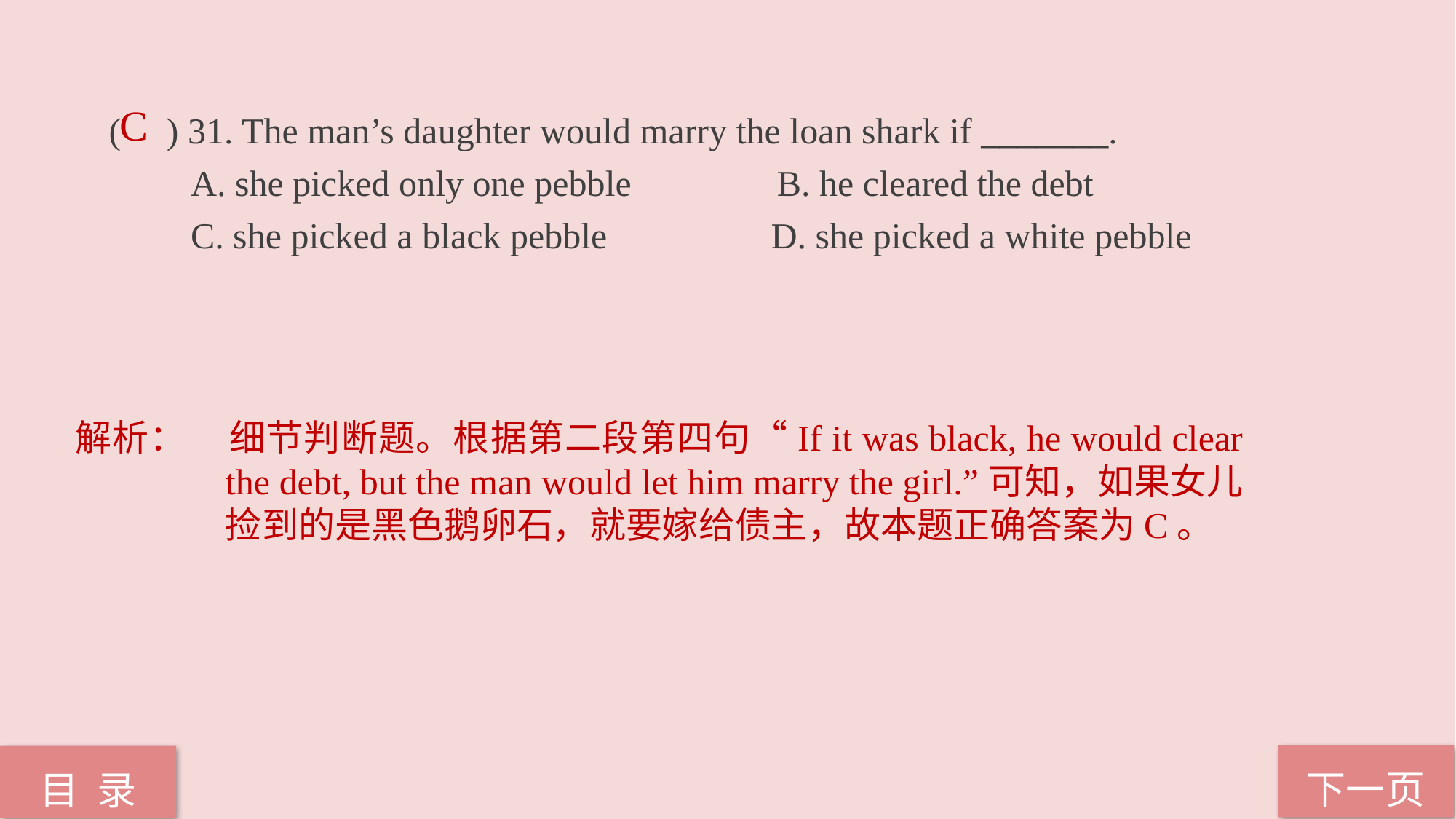

C
(     ) 31. The man’s daughter would marry the loan shark if _______.
         A. she picked only one pebble                B. he cleared the debt
         C. she picked a black pebble                  D. she picked a white pebble

解析：	细节判断题。根据第二段第四句“If it was black, he would clear the debt, but the man would let him marry the girl.”可知，如果女儿捡到的是黑色鹅卵石，就要嫁给债主，故本题正确答案为C。